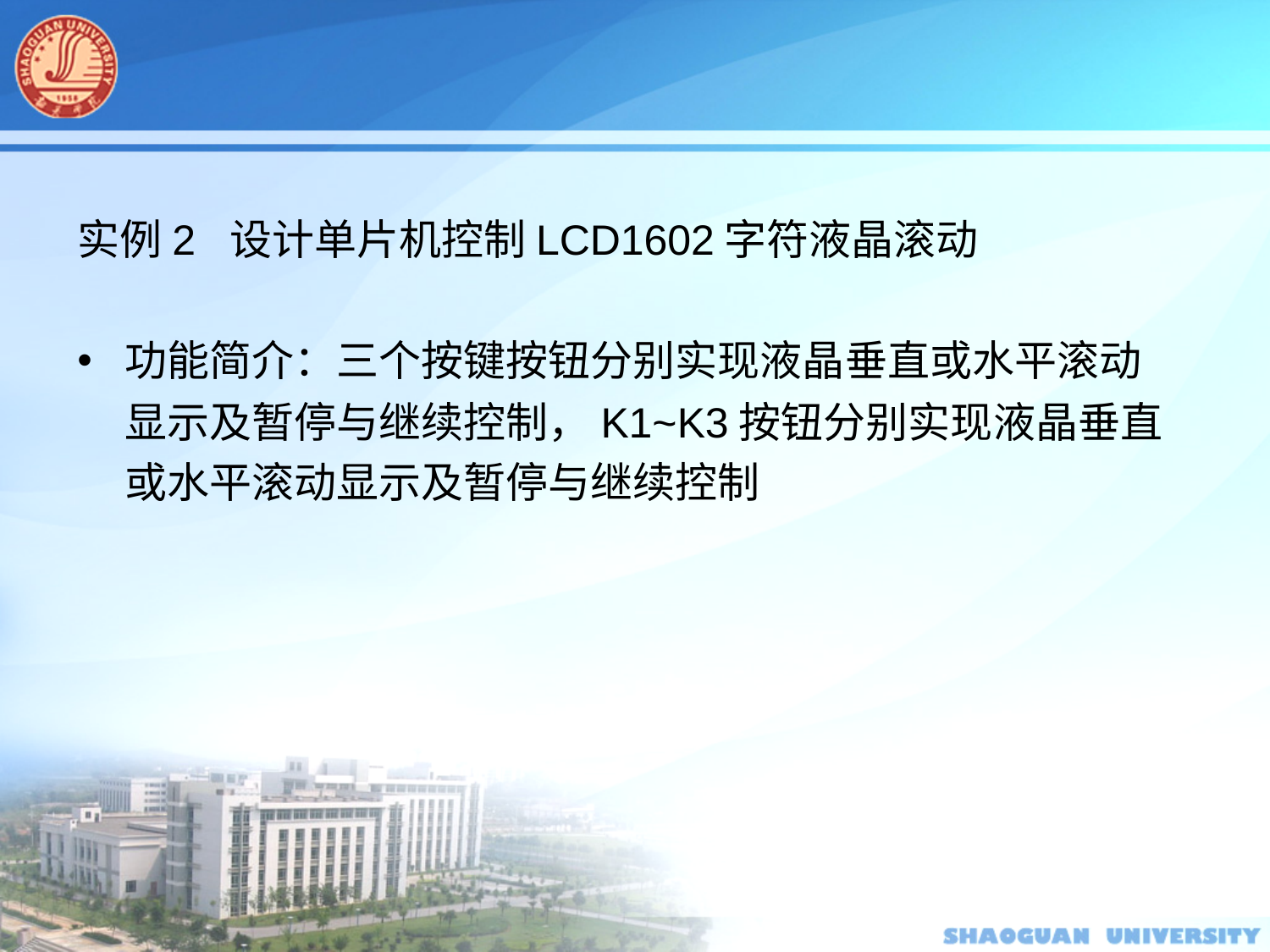

实例2  设计单片机控制LCD1602字符液晶滚动

功能简介：三个按键按钮分别实现液晶垂直或水平滚动显示及暂停与继续控制，K1~K3按钮分别实现液晶垂直或水平滚动显示及暂停与继续控制